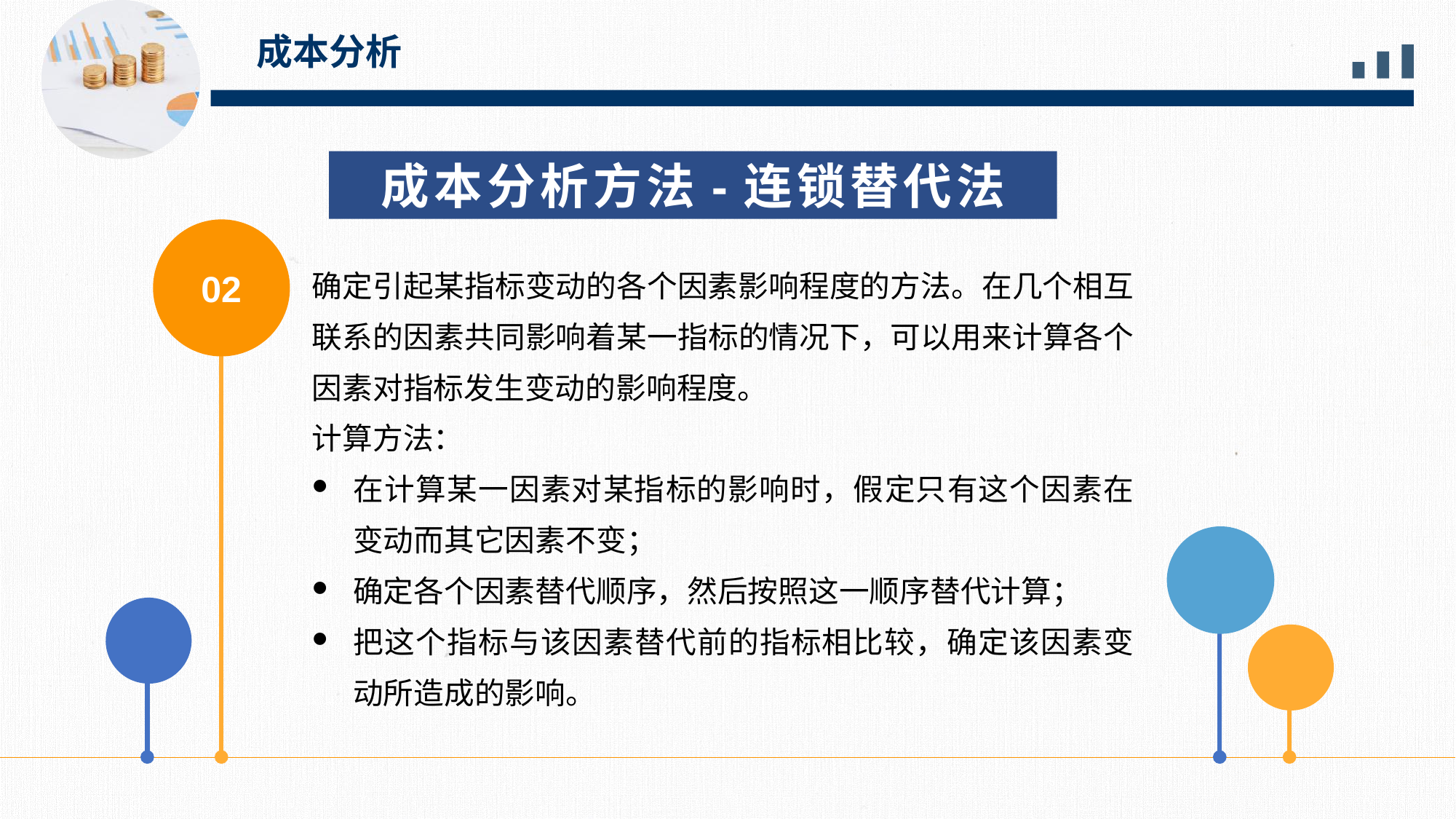

成本分析

成本分析方法-连锁替代法

02

确定引起某指标变动的各个因素影响程度的方法。在几个相互联系的因素共同影响着某一指标的情况下，可以用来计算各个因素对指标发生变动的影响程度。
计算方法：
在计算某一因素对某指标的影响时，假定只有这个因素在变动而其它因素不变；
确定各个因素替代顺序，然后按照这一顺序替代计算；
把这个指标与该因素替代前的指标相比较，确定该因素变动所造成的影响。